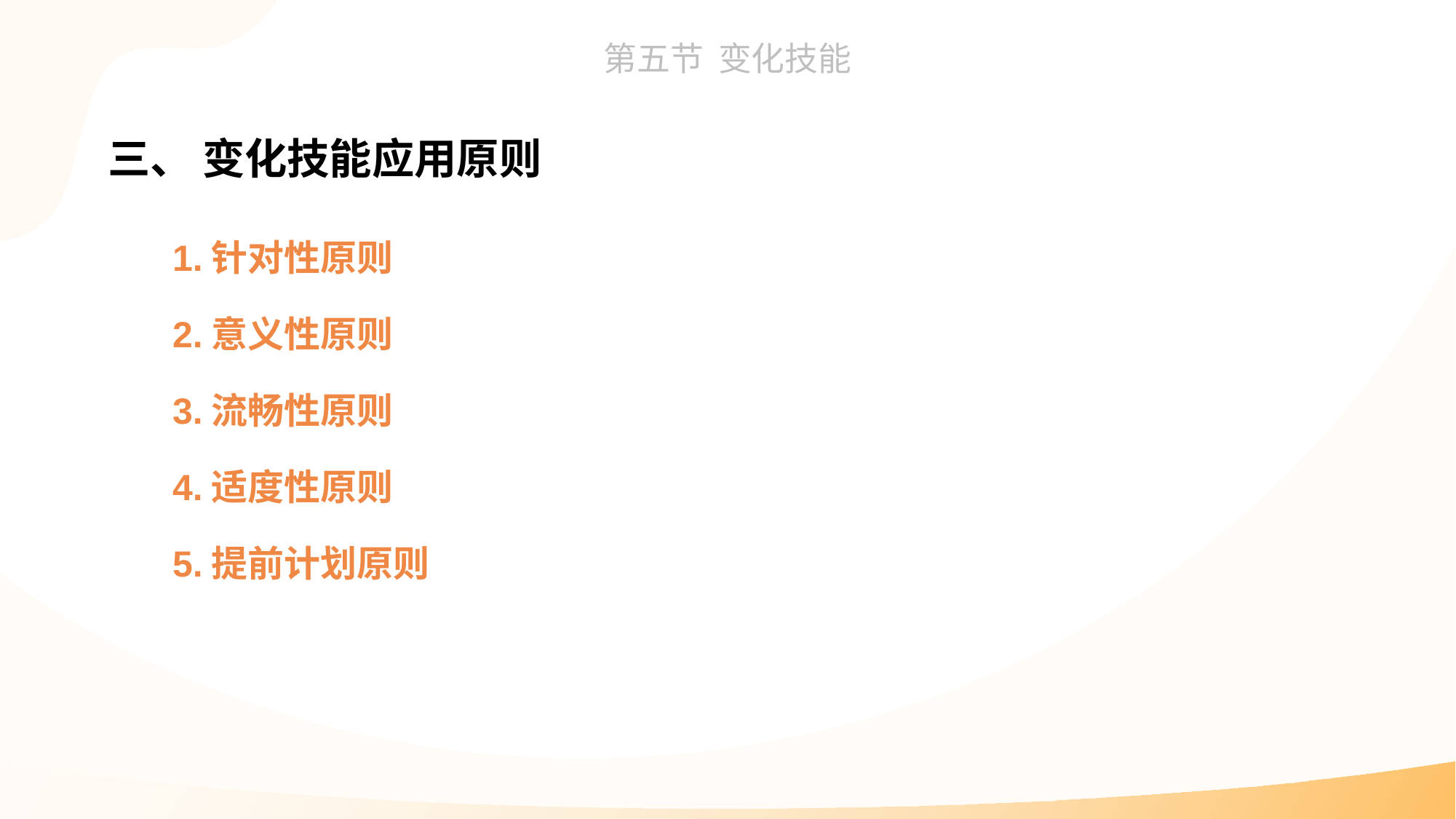

三、 变化技能应用原则
1.针对性原则
2.意义性原则
3.流畅性原则
4.适度性原则
5.提前计划原则